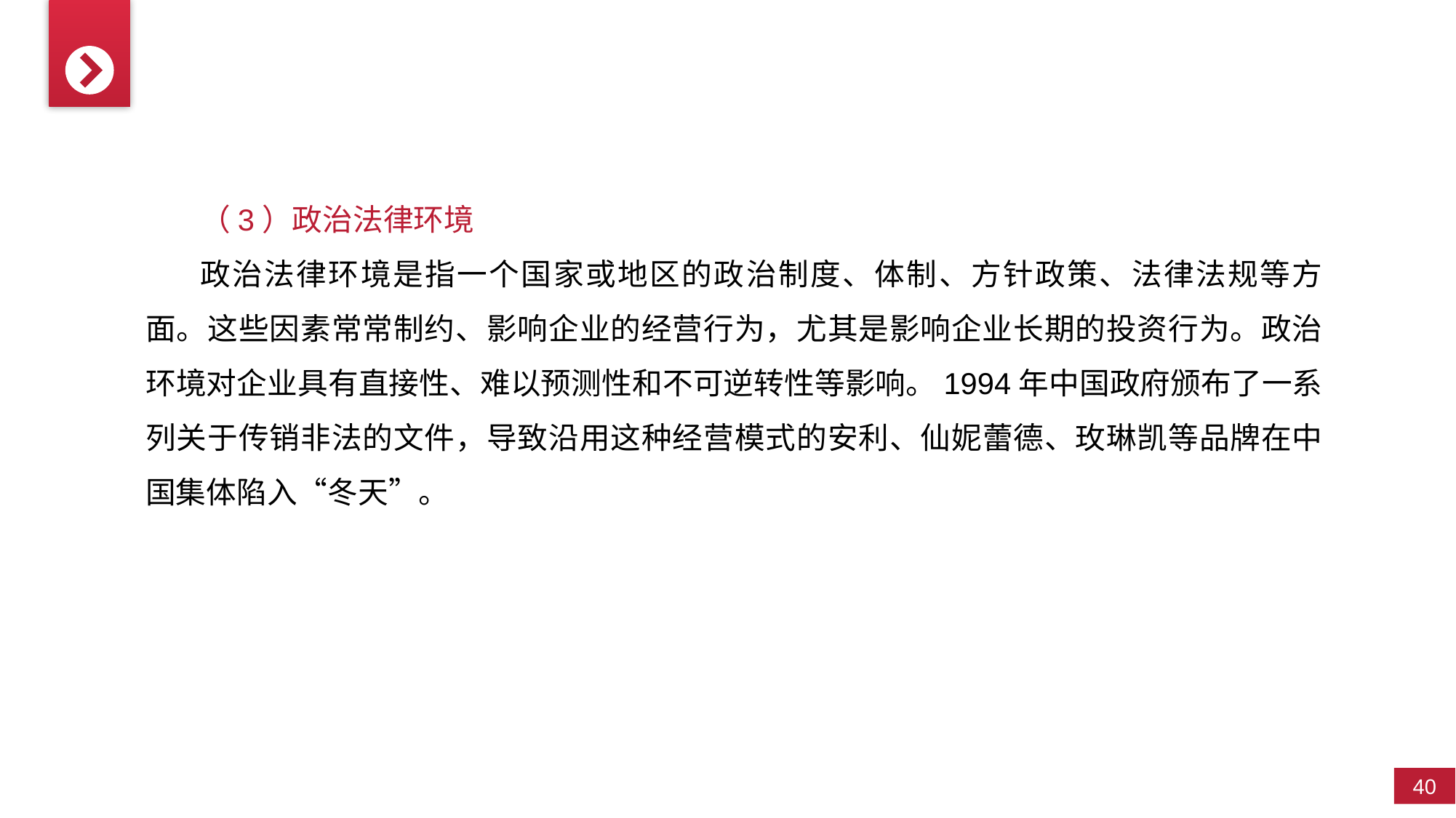

（3）政治法律环境
政治法律环境是指一个国家或地区的政治制度、体制、方针政策、法律法规等方面。这些因素常常制约、影响企业的经营行为，尤其是影响企业长期的投资行为。政治环境对企业具有直接性、难以预测性和不可逆转性等影响。1994年中国政府颁布了一系列关于传销非法的文件，导致沿用这种经营模式的安利、仙妮蕾德、玫琳凯等品牌在中国集体陷入“冬天”。